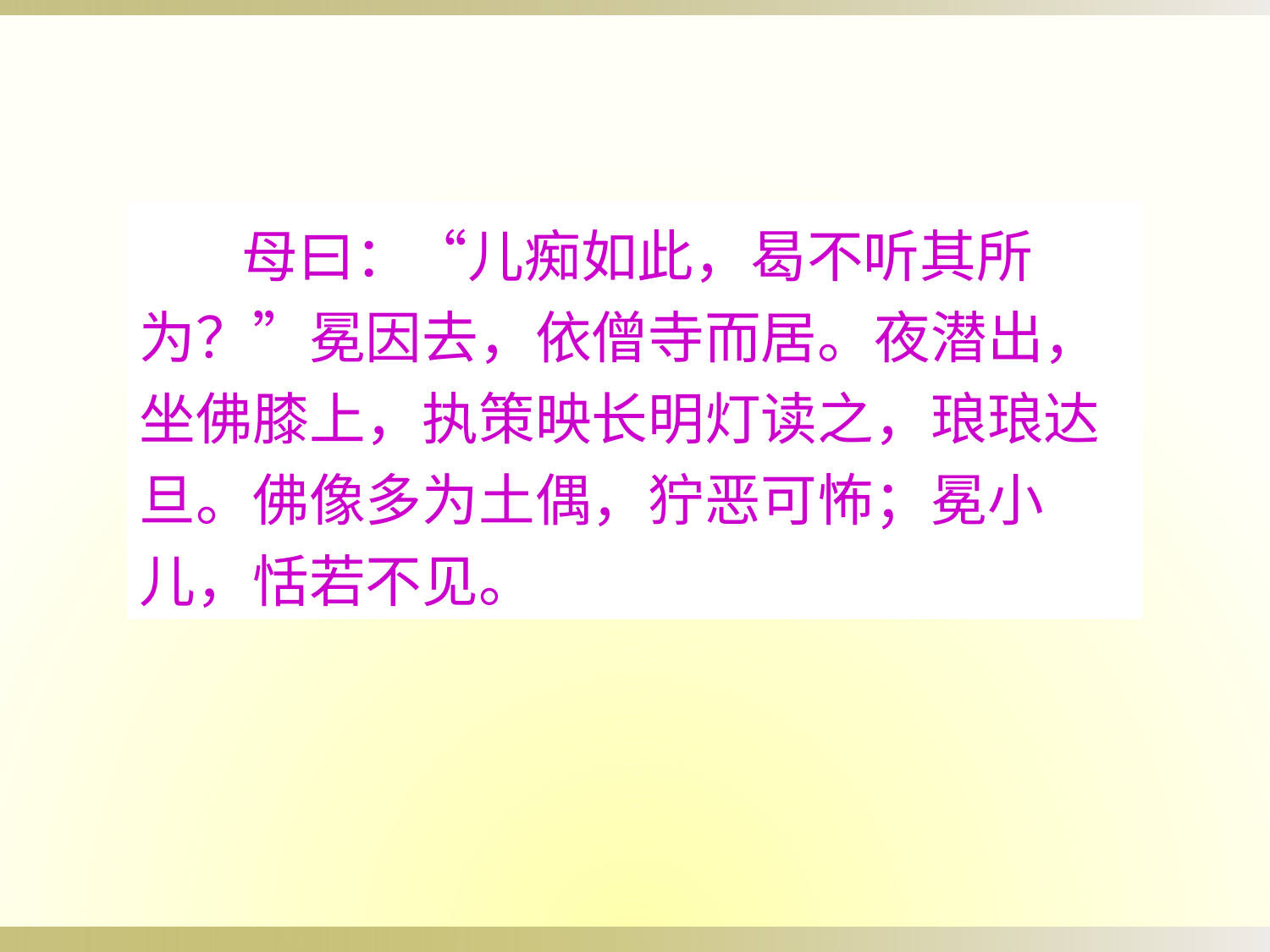

母曰：“儿痴如此，曷不听其所为？”冕因去，依僧寺而居。夜潜出，坐佛膝上，执策映长明灯读之，琅琅达旦。佛像多为土偶，狞恶可怖；冕小儿，恬若不见。